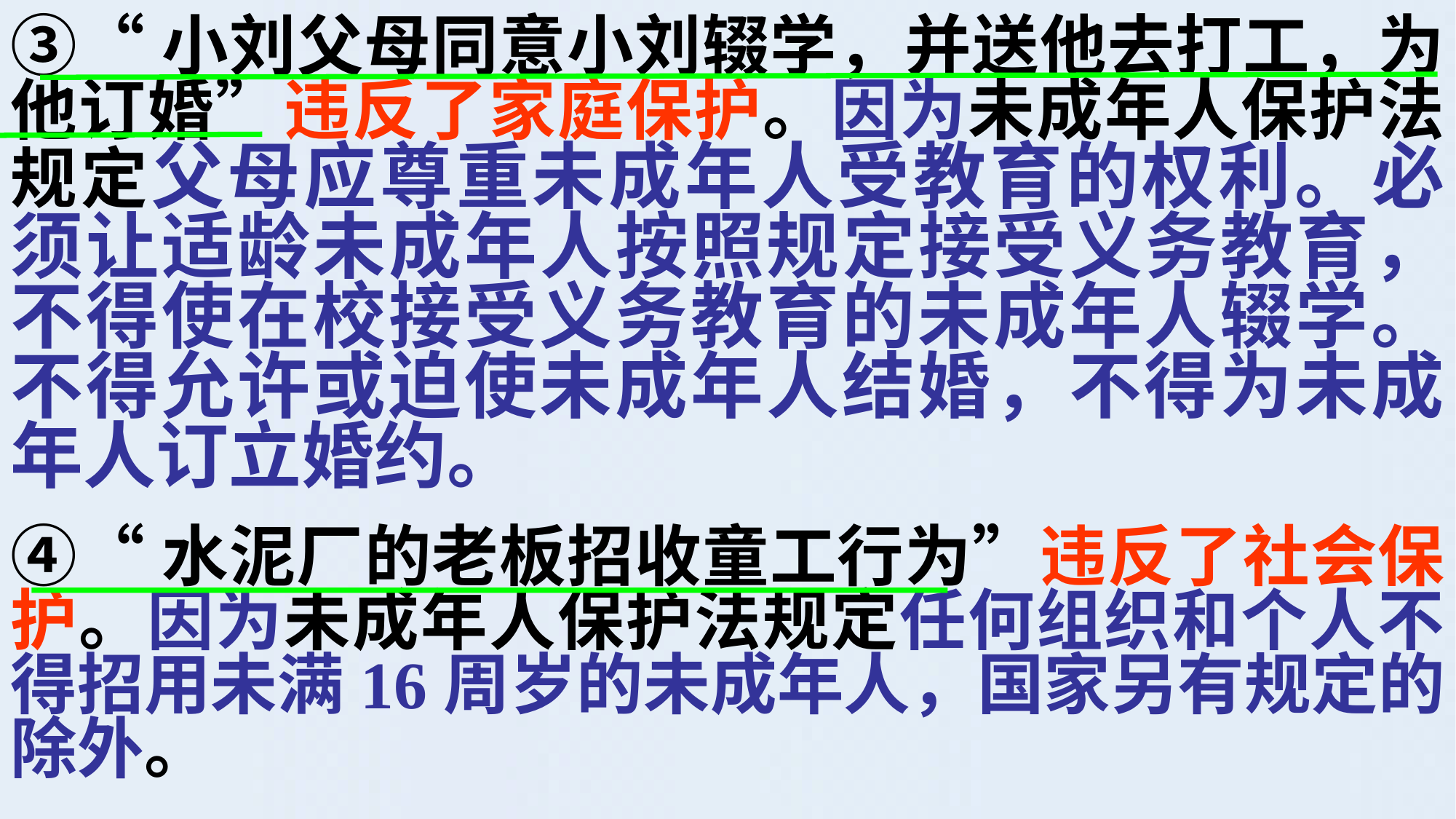

③“小刘父母同意小刘辍学，并送他去打工，为他订婚”违反了家庭保护。因为未成年人保护法规定父母应尊重未成年人受教育的权利。必须让适龄未成年人按照规定接受义务教育，不得使在校接受义务教育的未成年人辍学。不得允许或迫使未成年人结婚，不得为未成年人订立婚约。
④“水泥厂的老板招收童工行为”违反了社会保护。因为未成年人保护法规定任何组织和个人不得招用未满16周岁的未成年人，国家另有规定的除外。